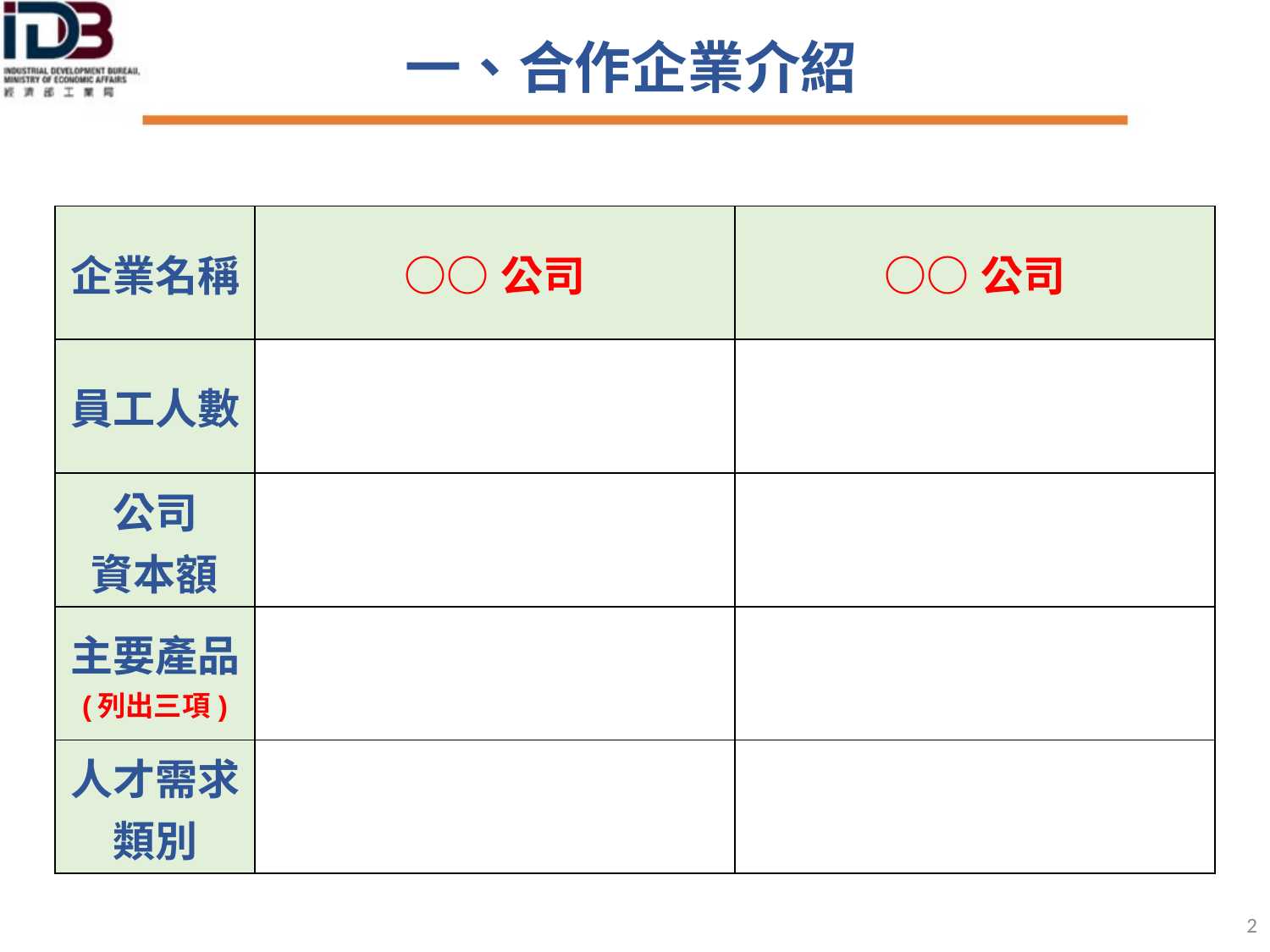

一、合作企業介紹
| 企業名稱 | ○○公司 | ○○公司 |
| --- | --- | --- |
| 員工人數 |  |  |
| 公司 資本額 |  |  |
| 主要產品 (列出三項) |  |  |
| 人才需求類別 |  |  |
2